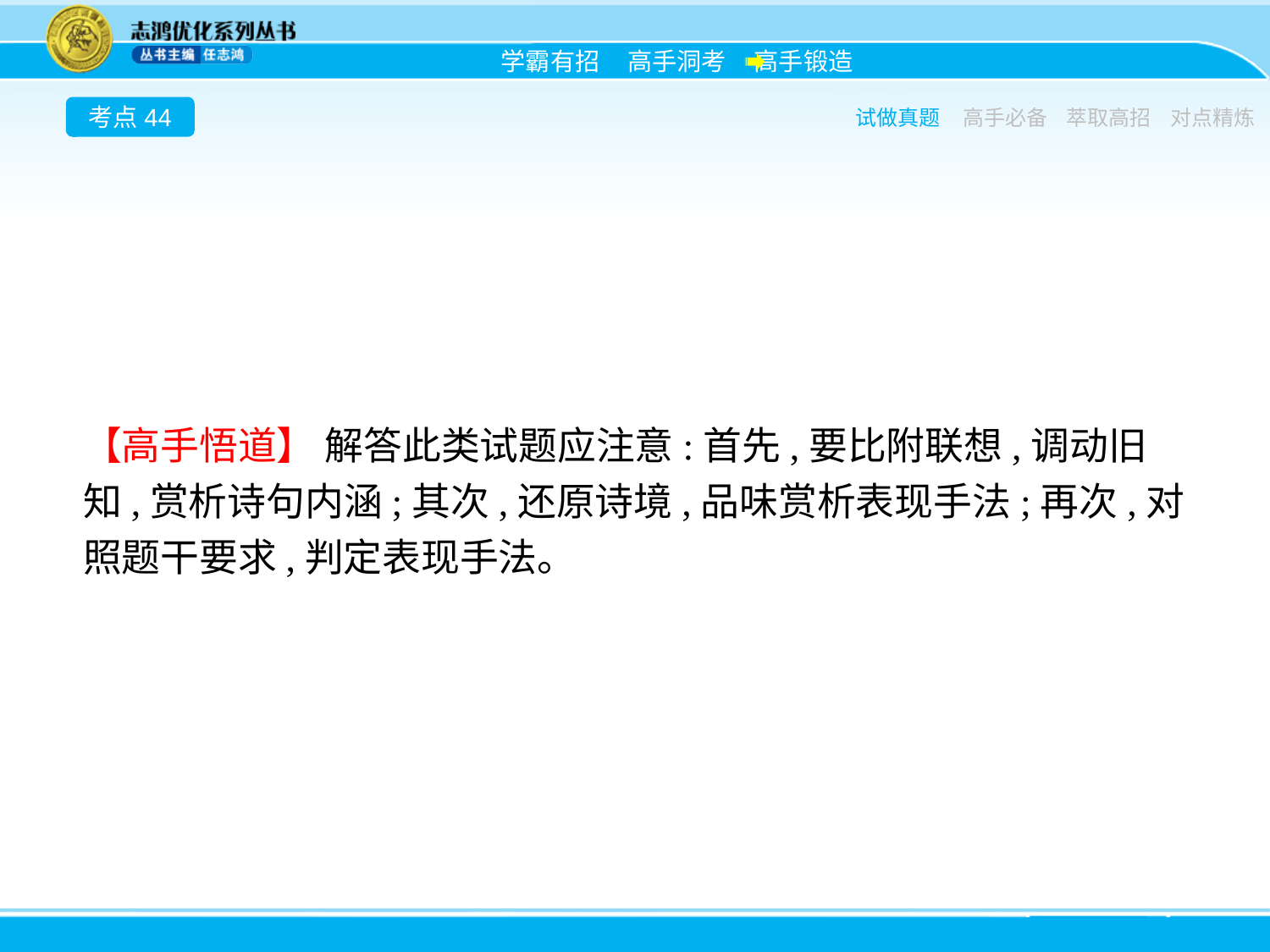

考点44
试做真题
高手必备
萃取高招
对点精炼
【高手悟道】 解答此类试题应注意:首先,要比附联想,调动旧知,赏析诗句内涵;其次,还原诗境,品味赏析表现手法;再次,对照题干要求,判定表现手法。